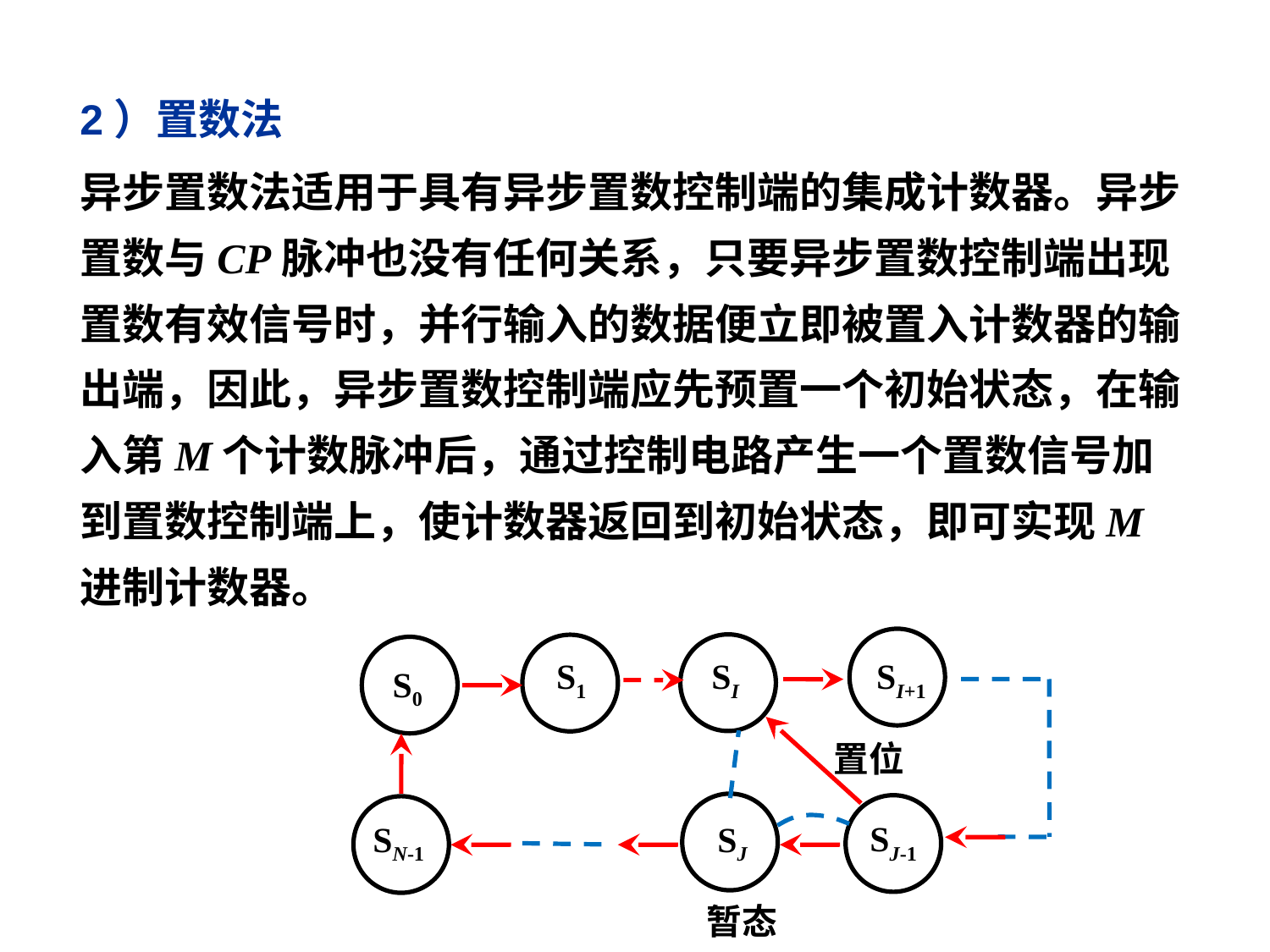

2）置数法
异步置数法适用于具有异步置数控制端的集成计数器。异步置数与CP脉冲也没有任何关系，只要异步置数控制端出现置数有效信号时，并行输入的数据便立即被置入计数器的输出端，因此，异步置数控制端应先预置一个初始状态，在输入第M个计数脉冲后，通过控制电路产生一个置数信号加到置数控制端上，使计数器返回到初始状态，即可实现M进制计数器。

S1

SI
SI+1

S0

置位

SJ-1

SN-1

SJ

暂态